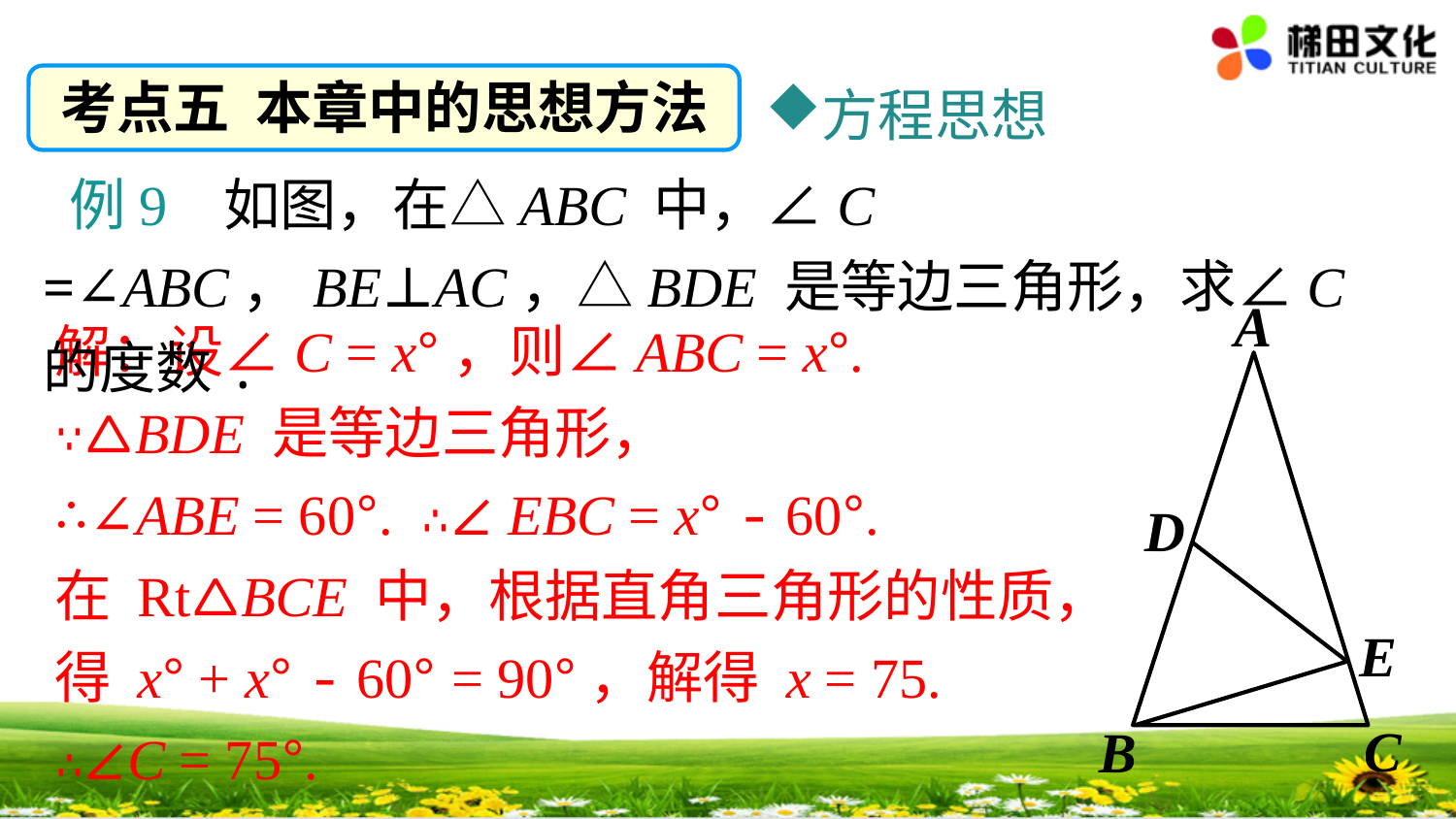

考点五  本章中的思想方法

方程思想
 例9   如图，在△ABC 中，∠C =∠ABC，BE⊥AC，△BDE 是等边三角形，求∠C 的度数.
A

D
E
C
B
解：设∠C = x°，则∠ABC = x°.
∵△BDE 是等边三角形，
∴∠ABE = 60°.  ∴∠ EBC = x° - 60°.
在 Rt△BCE 中，根据直角三角形的性质，
得 x° + x° - 60° = 90°，解得 x = 75.
∴∠C = 75°.